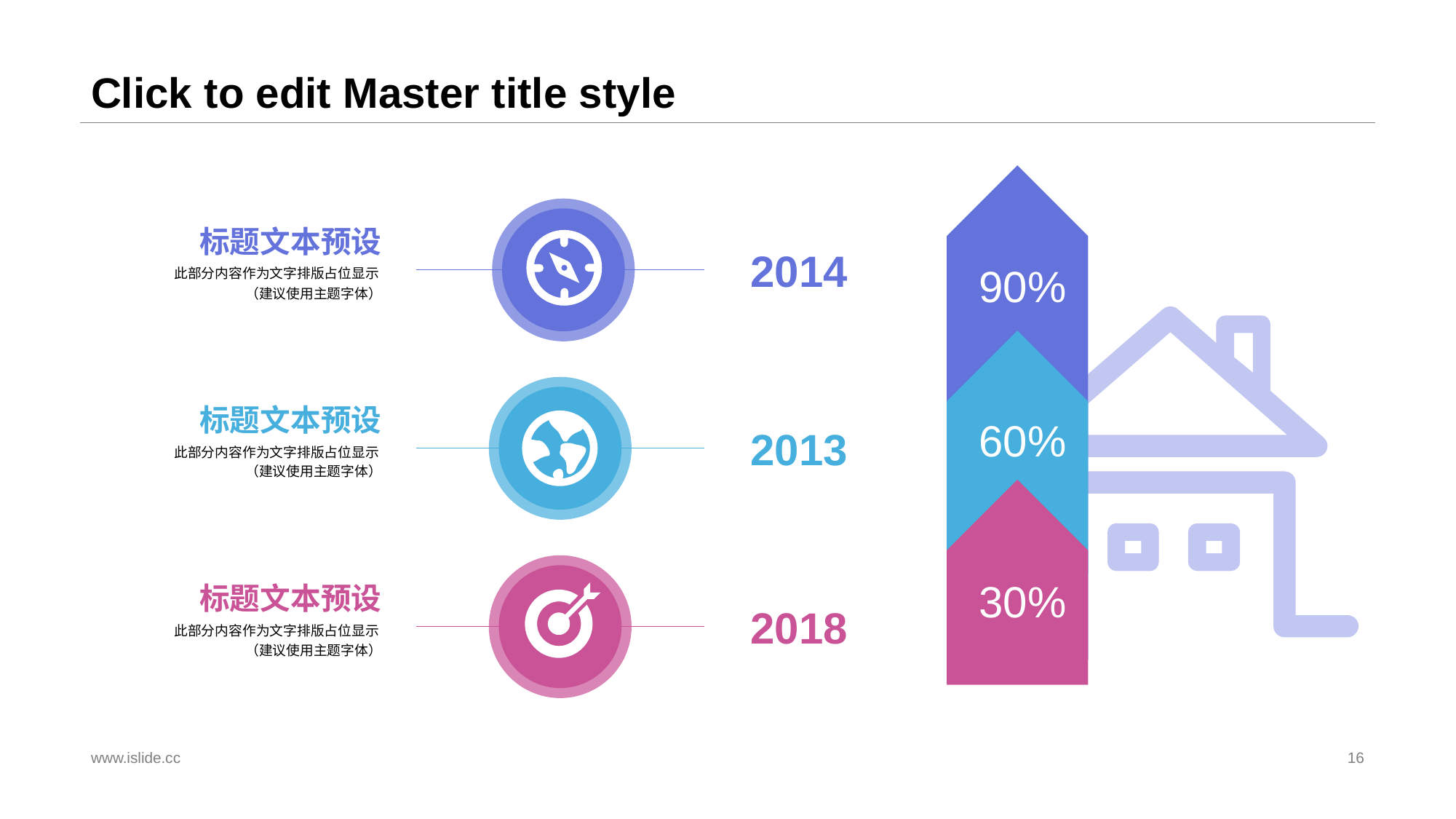

# Click to edit Master title style

标题文本预设

2014
90%
此部分内容作为文字排版占位显示
（建议使用主题字体）

标题文本预设

60%
2013
此部分内容作为文字排版占位显示
（建议使用主题字体）

30%
标题文本预设

2018
此部分内容作为文字排版占位显示
（建议使用主题字体）
www.islide.cc
16